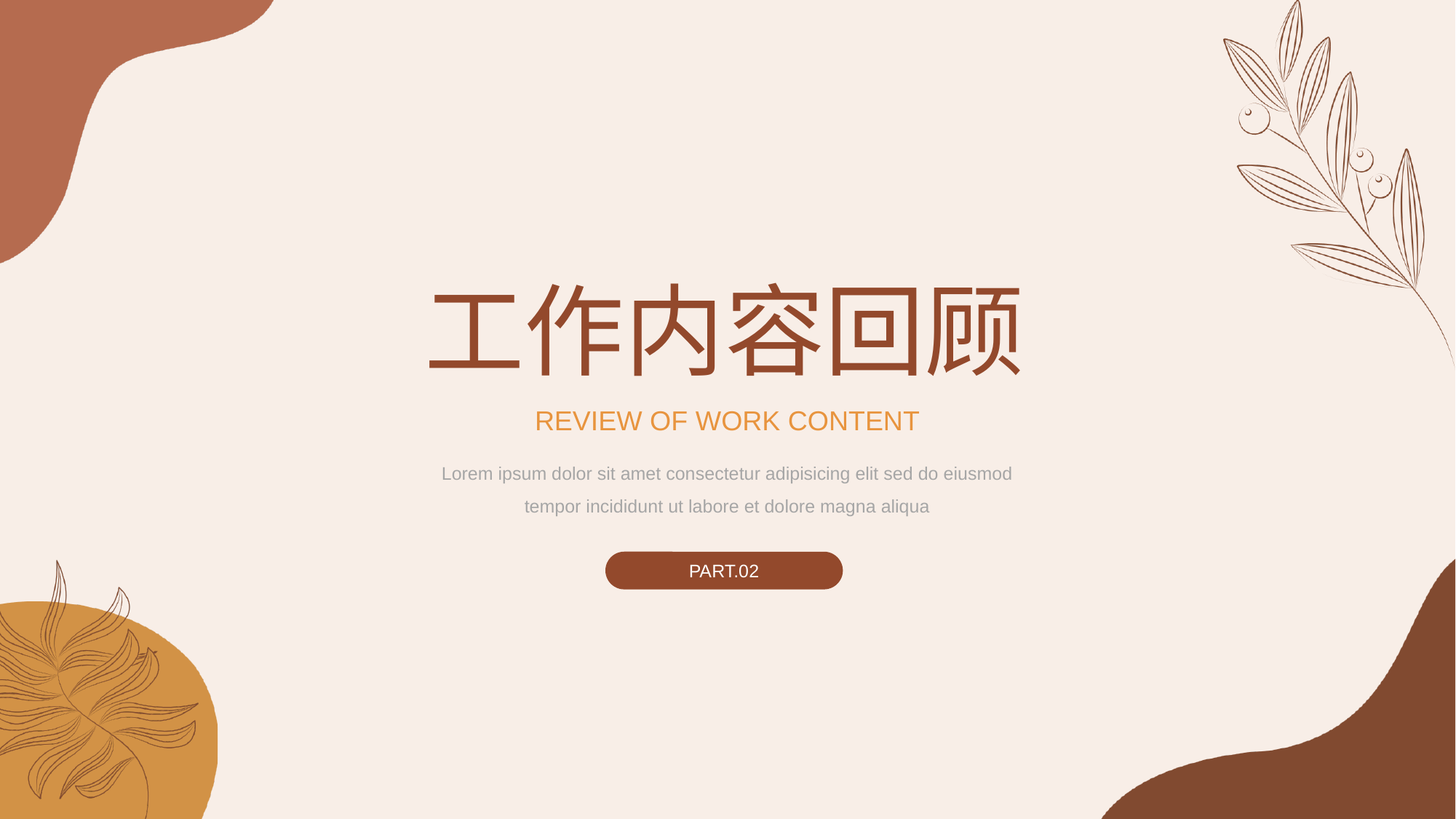

工作内容回顾
REVIEW OF WORK CONTENT
Lorem ipsum dolor sit amet consectetur adipisicing elit sed do eiusmod tempor incididunt ut labore et dolore magna aliqua
PART.02